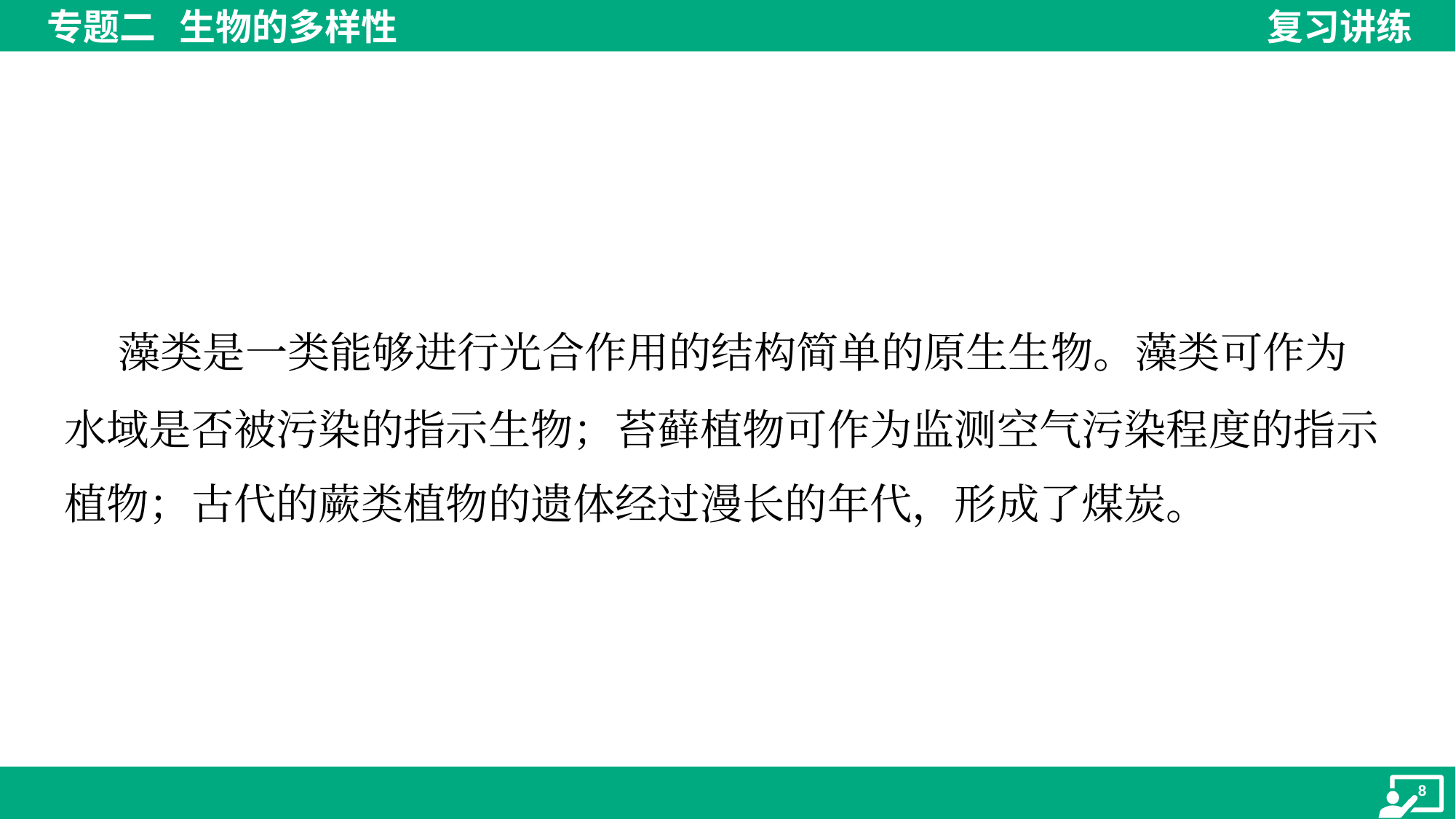

藻类是一类能够进行光合作用的结构简单的原生生物。藻类可作为
水域是否被污染的指示生物；苔藓植物可作为监测空气污染程度的指示
植物；古代的蕨类植物的遗体经过漫长的年代，形成了煤炭。